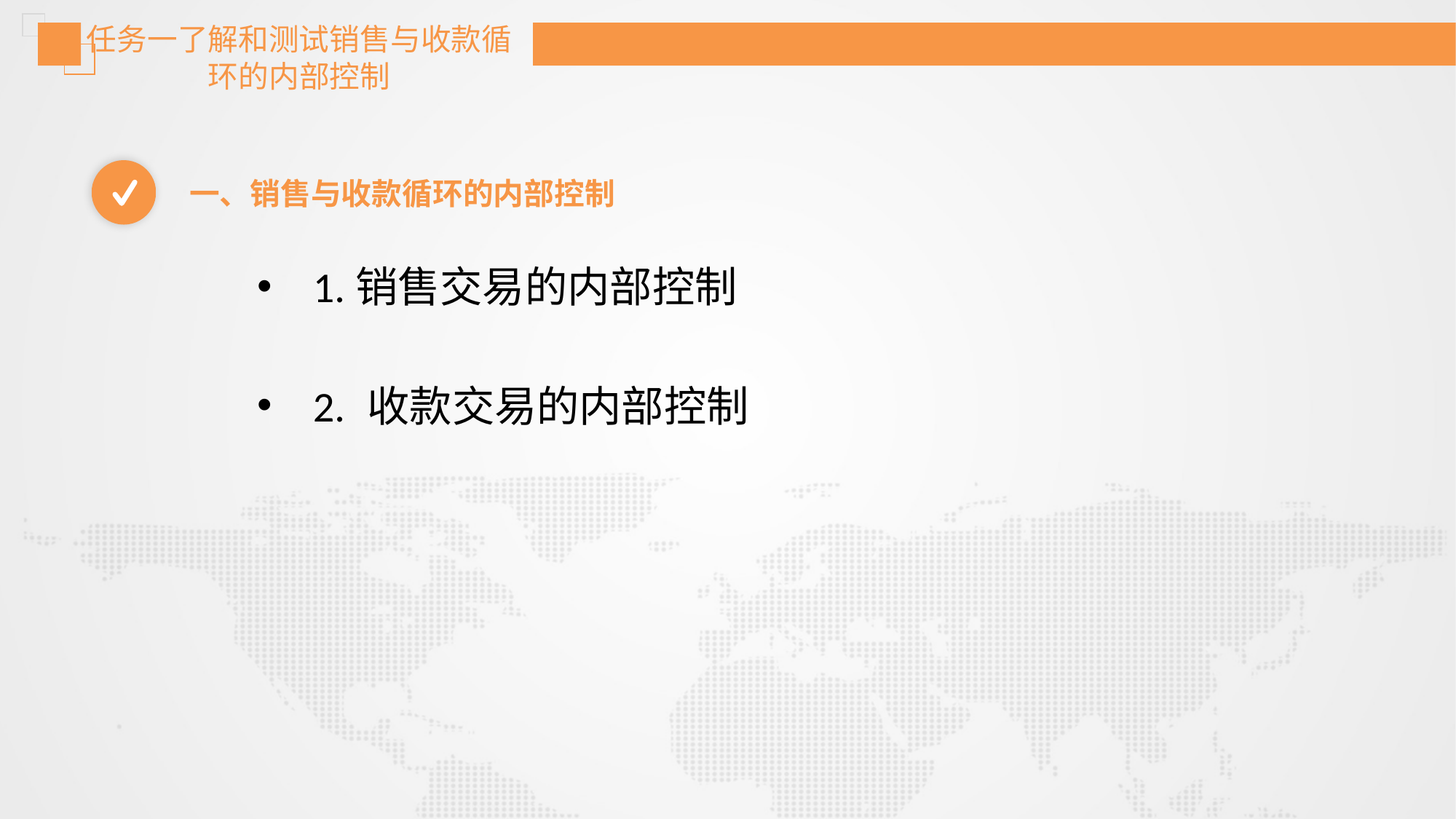

任务一了解和测试销售与收款循环的内部控制

一、销售与收款循环的内部控制

1.销售交易的内部控制

2. 收款交易的内部控制